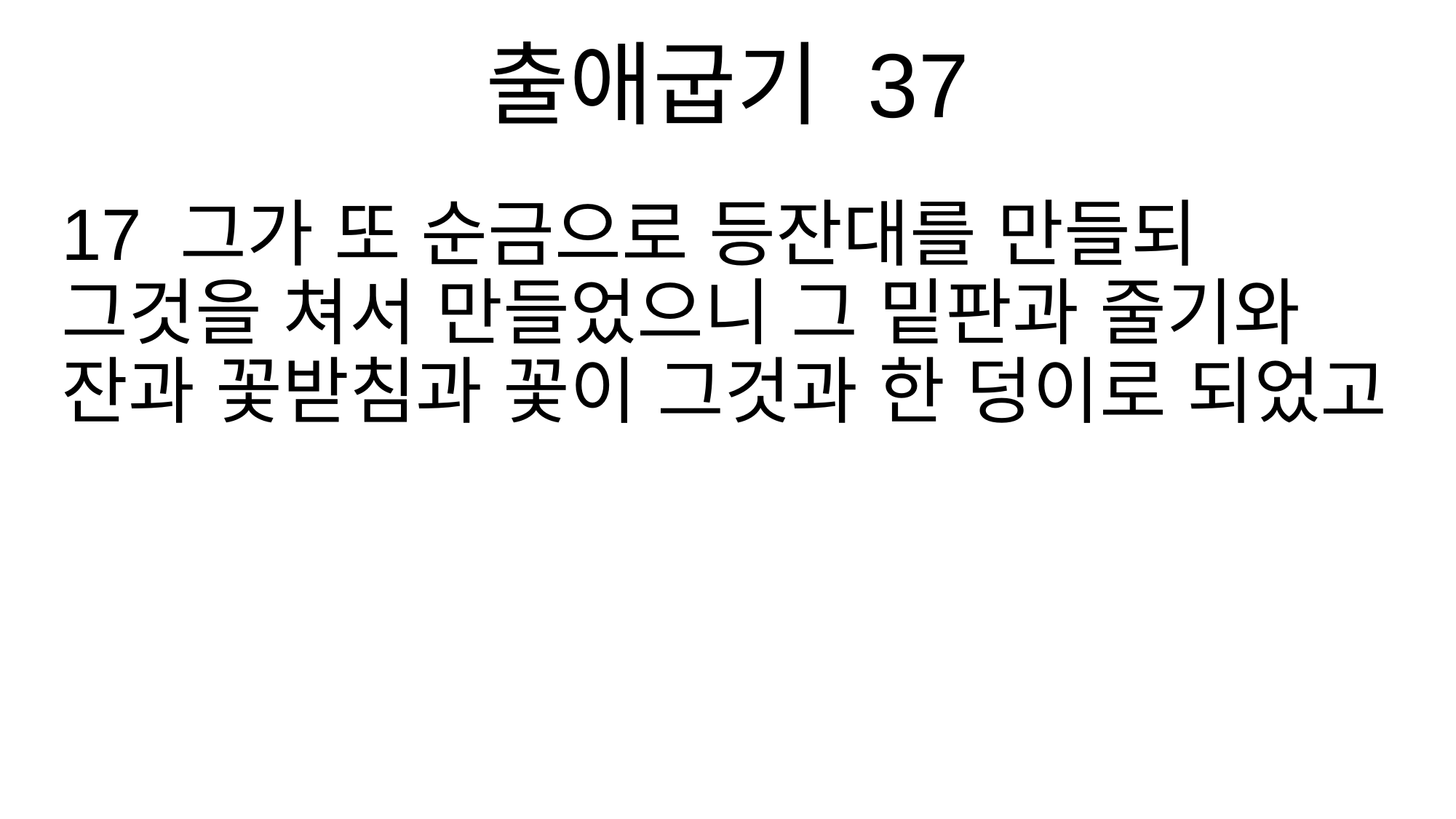

출애굽기 37
17 그가 또 순금으로 등잔대를 만들되 그것을 쳐서 만들었으니 그 밑판과 줄기와 잔과 꽃받침과 꽃이 그것과 한 덩이로 되었고